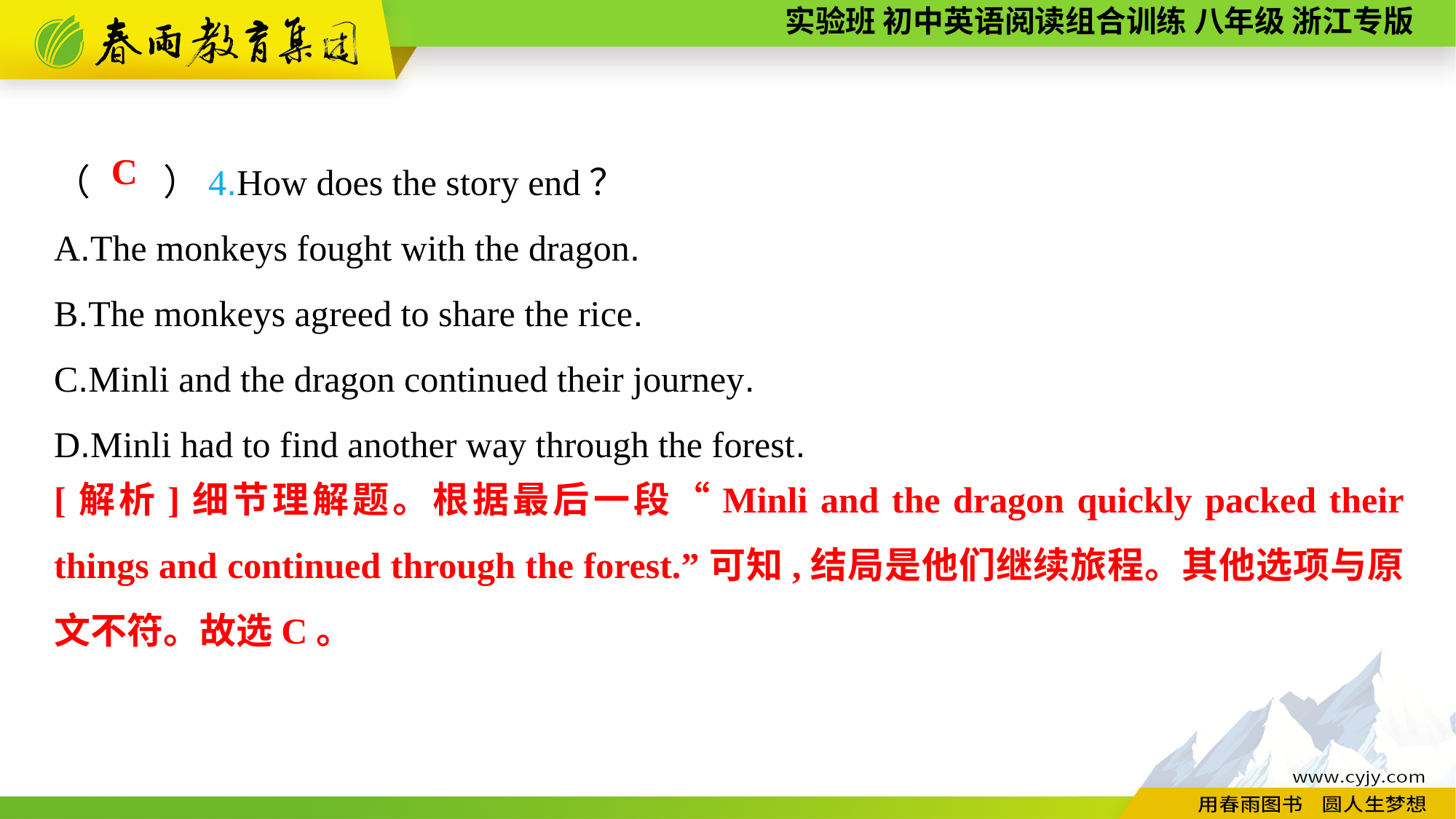

（　　）4.How does the story end？
A.The monkeys fought with the dragon.
B.The monkeys agreed to share the rice.
C.Minli and the dragon continued their journey.
D.Minli had to find another way through the forest.
C
[解析]细节理解题。根据最后一段“Minli and the dragon quickly packed their things and continued through the forest.”可知,结局是他们继续旅程。其他选项与原文不符。故选C。